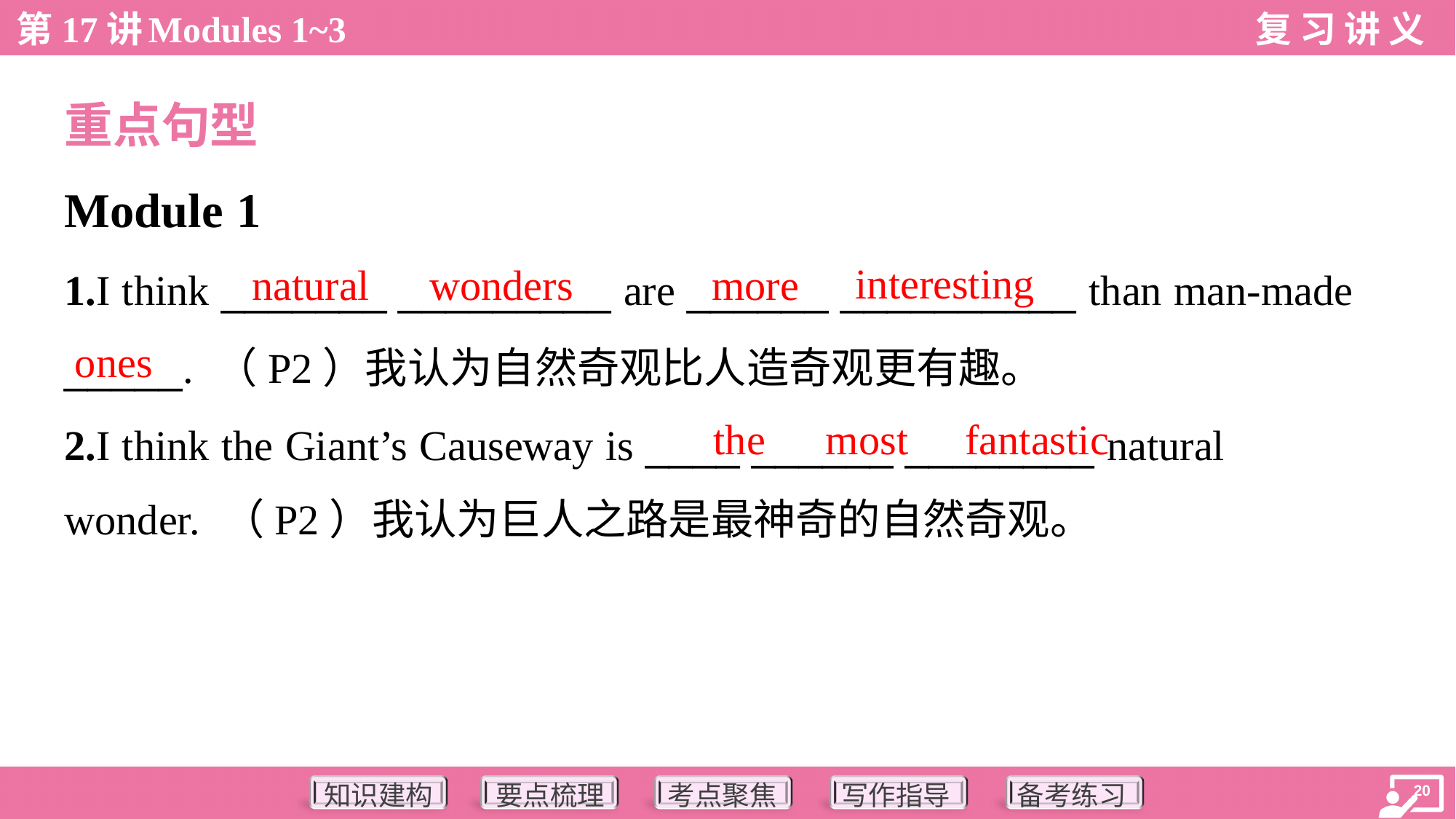

重点句型
Module 1
interesting
natural
wonders
more
1.I think _______ _________ are ______ __________ than man-made
_____. （P2）我认为自然奇观比人造奇观更有趣。
2.I think the Giant’s Causeway is ____ ______ ________ natural
wonder. （P2）我认为巨人之路是最神奇的自然奇观。
ones
the
most
fantastic